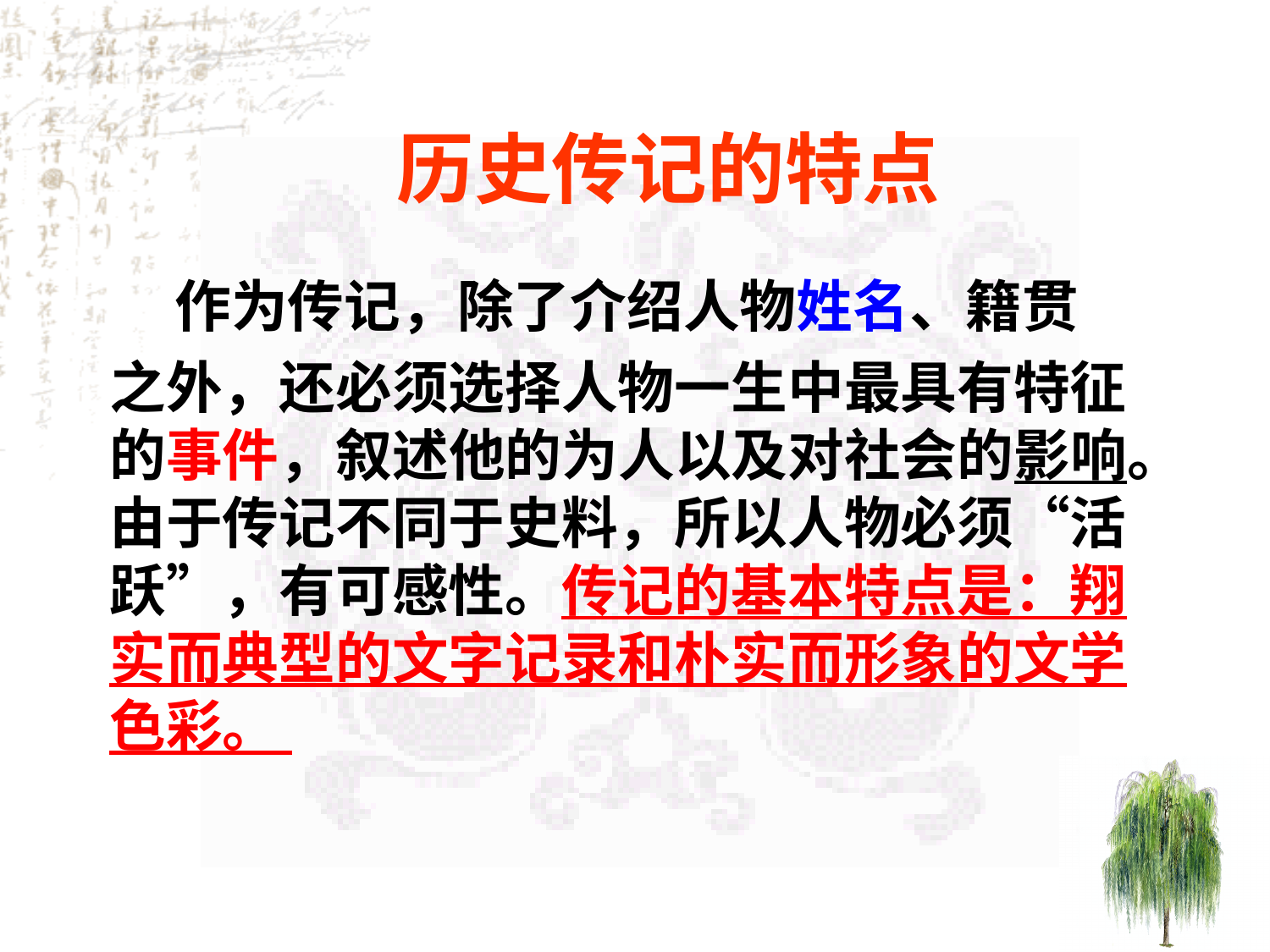

历史传记的特点
    作为传记，除了介绍人物姓名、籍贯
之外，还必须选择人物一生中最具有特征
的事件，叙述他的为人以及对社会的影响。
由于传记不同于史料，所以人物必须“活
跃”，有可感性。传记的基本特点是：翔
实而典型的文字记录和朴实而形象的文学
色彩。